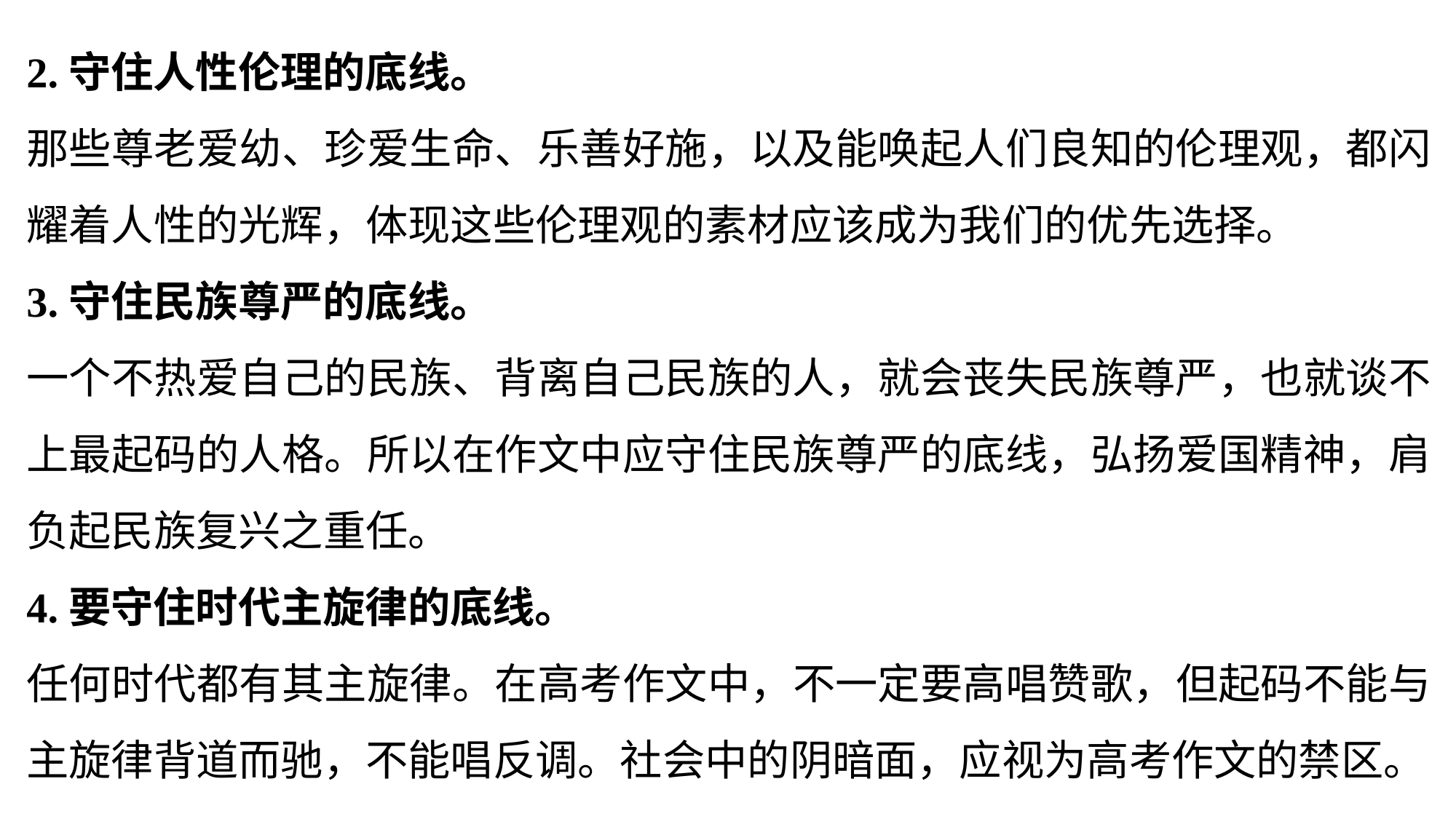

2.守住人性伦理的底线。
那些尊老爱幼、珍爱生命、乐善好施，以及能唤起人们良知的伦理观，都闪耀着人性的光辉，体现这些伦理观的素材应该成为我们的优先选择。
3.守住民族尊严的底线。
一个不热爱自己的民族、背离自己民族的人，就会丧失民族尊严，也就谈不上最起码的人格。所以在作文中应守住民族尊严的底线，弘扬爱国精神，肩负起民族复兴之重任。
4.要守住时代主旋律的底线。
任何时代都有其主旋律。在高考作文中，不一定要高唱赞歌，但起码不能与主旋律背道而驰，不能唱反调。社会中的阴暗面，应视为高考作文的禁区。